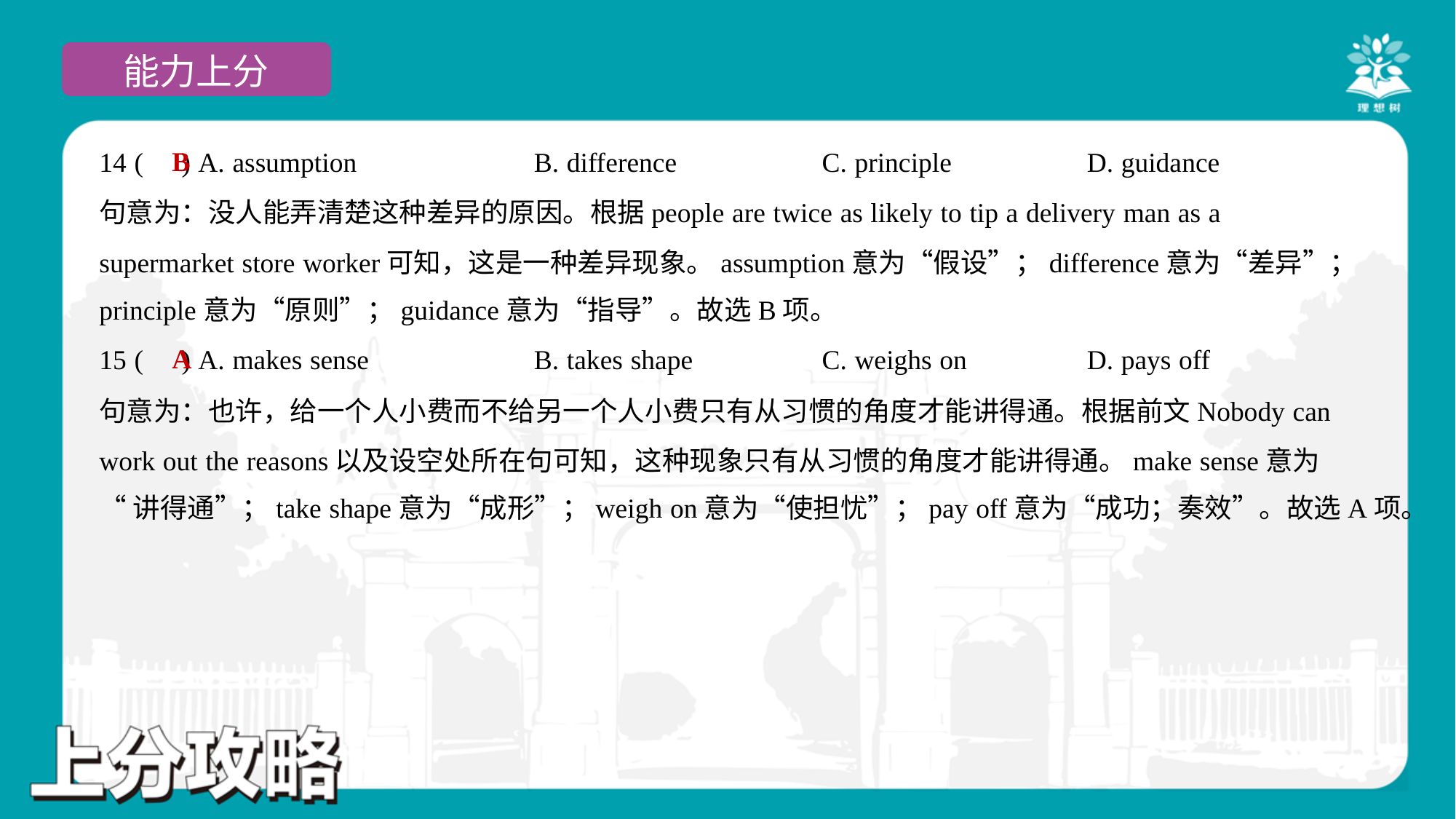

B
14 (     ) A. assumption	B. difference	C. principle	D. guidance
句意为：没人能弄清楚这种差异的原因。根据people are twice as likely to tip a delivery man as a
supermarket store worker可知，这是一种差异现象。assumption意为“假设”；difference意为“差异”；
principle意为“原则”；guidance意为“指导”。故选B项。
A
15 (     ) A. makes sense	B. takes shape	C. weighs on	D. pays off
句意为：也许，给一个人小费而不给另一个人小费只有从习惯的角度才能讲得通。根据前文Nobody can
work out the reasons以及设空处所在句可知，这种现象只有从习惯的角度才能讲得通。make sense意为
“讲得通”；take shape意为“成形”；weigh on意为“使担忧”；pay off意为“成功；奏效”。故选A项。